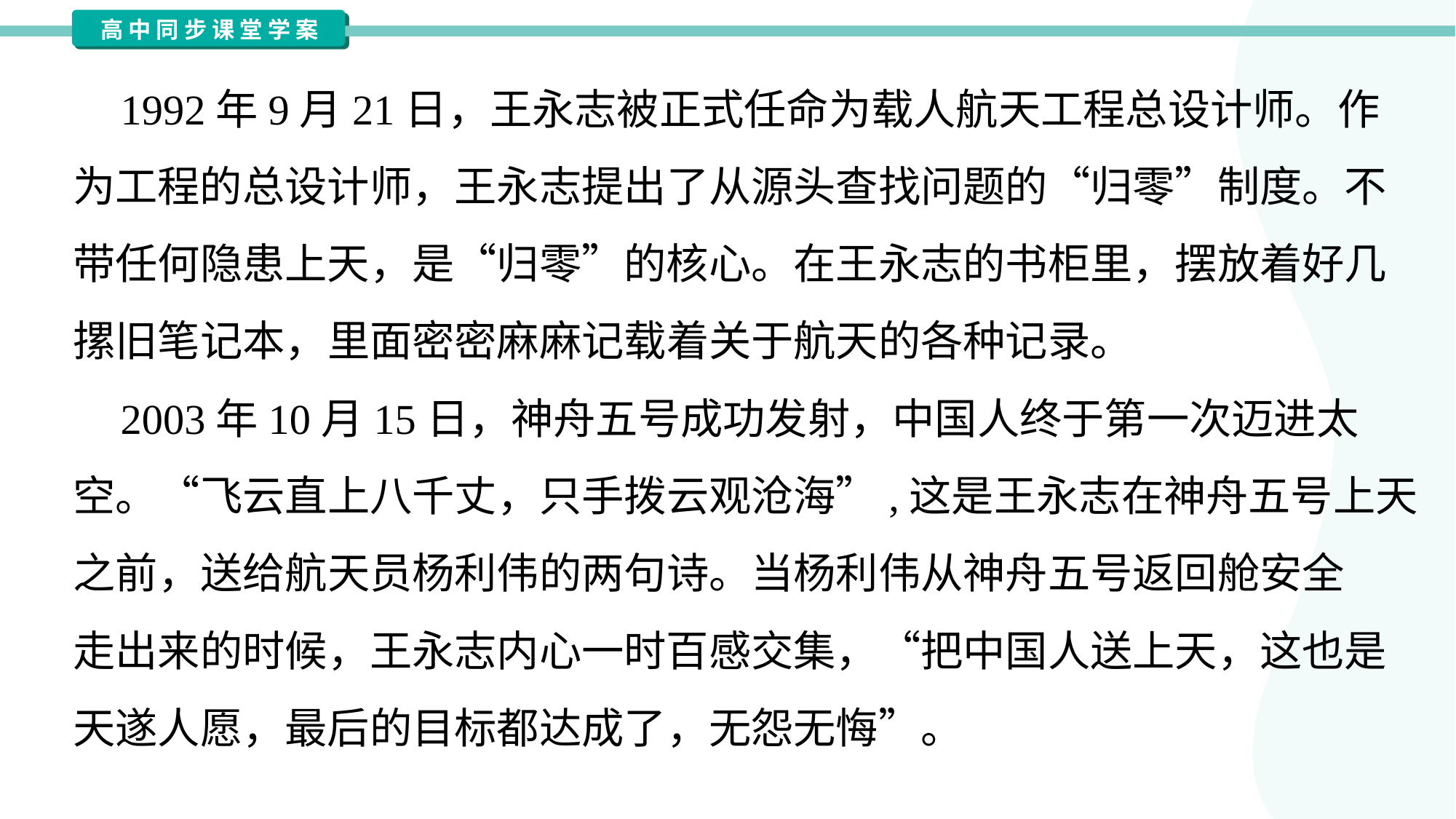

1992年9月21日，王永志被正式任命为载人航天工程总设计师。作
为工程的总设计师，王永志提出了从源头查找问题的“归零”制度。不
带任何隐患上天，是“归零”的核心。在王永志的书柜里，摆放着好几
摞旧笔记本，里面密密麻麻记载着关于航天的各种记录。
    2003年10月15日，神舟五号成功发射，中国人终于第一次迈进太
空。“飞云直上八千丈，只手拨云观沧海”,这是王永志在神舟五号上天
之前，送给航天员杨利伟的两句诗。当杨利伟从神舟五号返回舱安全
走出来的时候，王永志内心一时百感交集，“把中国人送上天，这也是
天遂人愿，最后的目标都达成了，无怨无悔”。